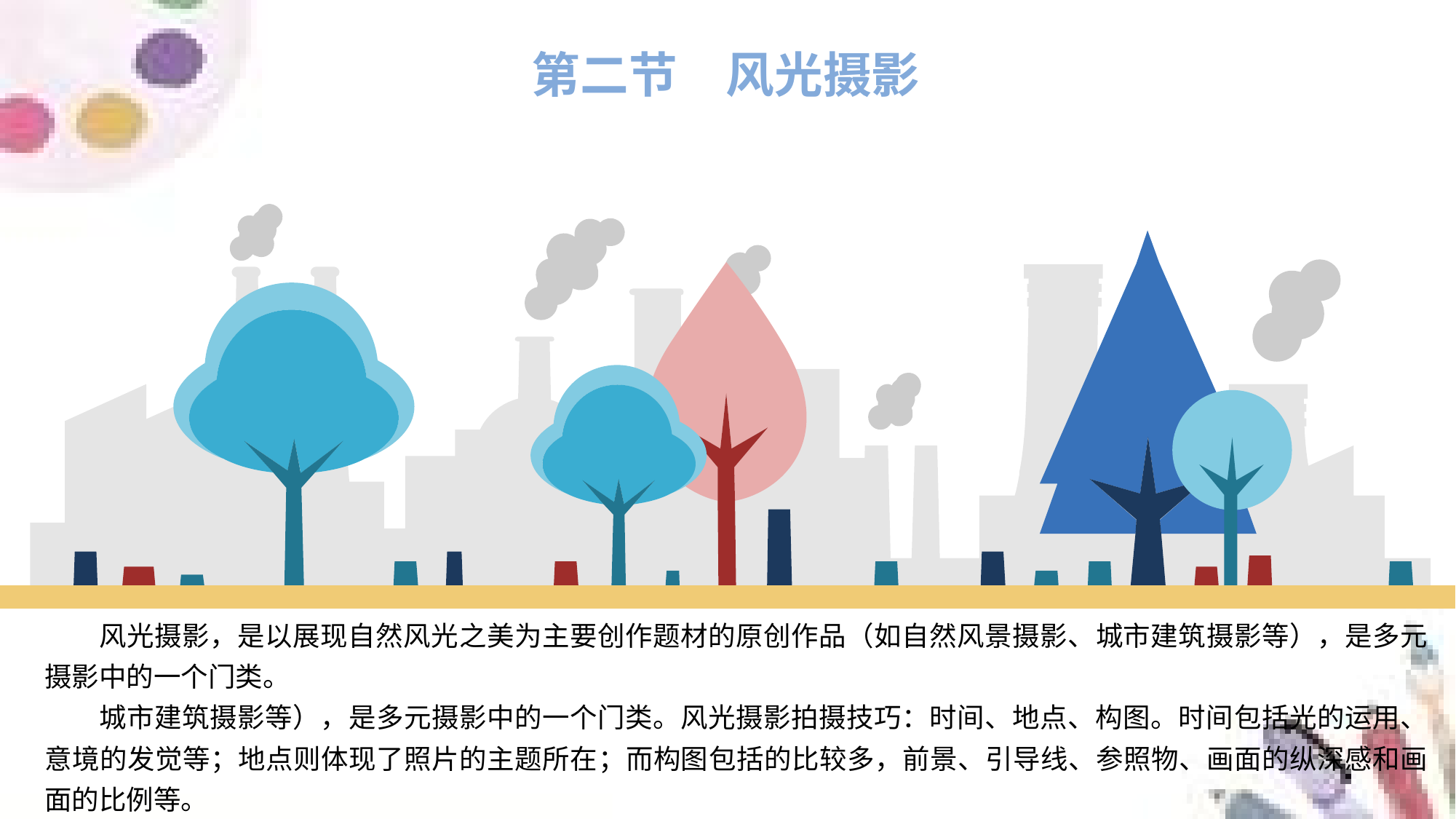

第二节　风光摄影

风光摄影，是以展现自然风光之美为主要创作题材的原创作品（如自然风景摄影、城市建筑摄影等），是多元摄影中的一个门类。
城市建筑摄影等），是多元摄影中的一个门类。风光摄影拍摄技巧：时间、地点、构图。时间包括光的运用、意境的发觉等；地点则体现了照片的主题所在；而构图包括的比较多，前景、引导线、参照物、画面的纵深感和画面的比例等。